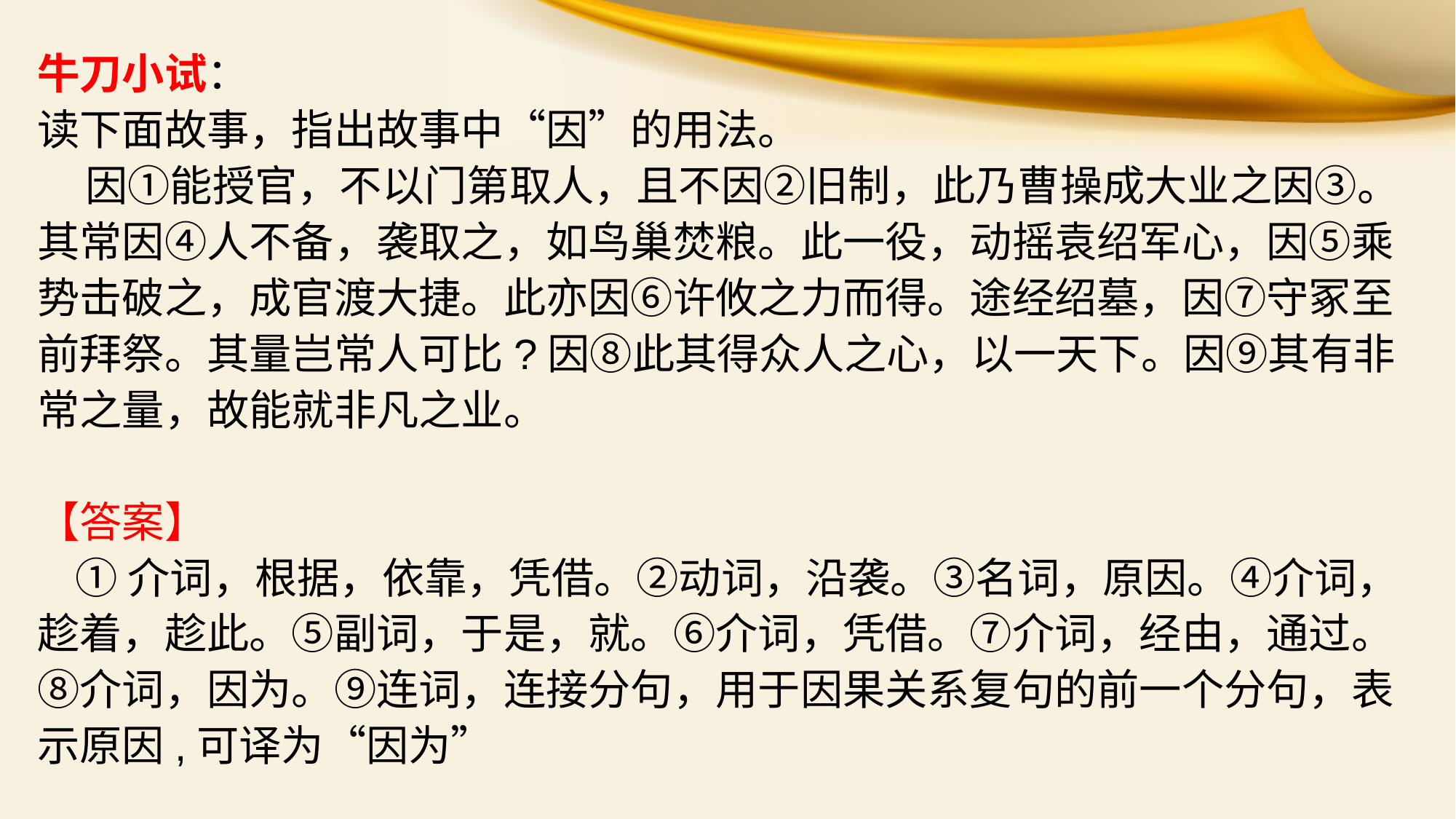

牛刀小试：
读下面故事，指出故事中“因”的用法。
    因①能授官，不以门第取人，且不因②旧制，此乃曹操成大业之因③。其常因④人不备，袭取之，如鸟巢焚粮。此一役，动摇袁绍军心，因⑤乘势击破之，成官渡大捷。此亦因⑥许攸之力而得。途经绍墓，因⑦守冢至前拜祭。其量岂常人可比?因⑧此其得众人之心，以一天下。因⑨其有非常之量，故能就非凡之业。

【答案】
    ①介词，根据，依靠，凭借。②动词，沿袭。③名词，原因。④介词，趁着，趁此。⑤副词，于是，就。⑥介词，凭借。⑦介词，经由，通过。⑧介词，因为。⑨连词，连接分句，用于因果关系复句的前一个分句，表
示原因,可译为“因为”